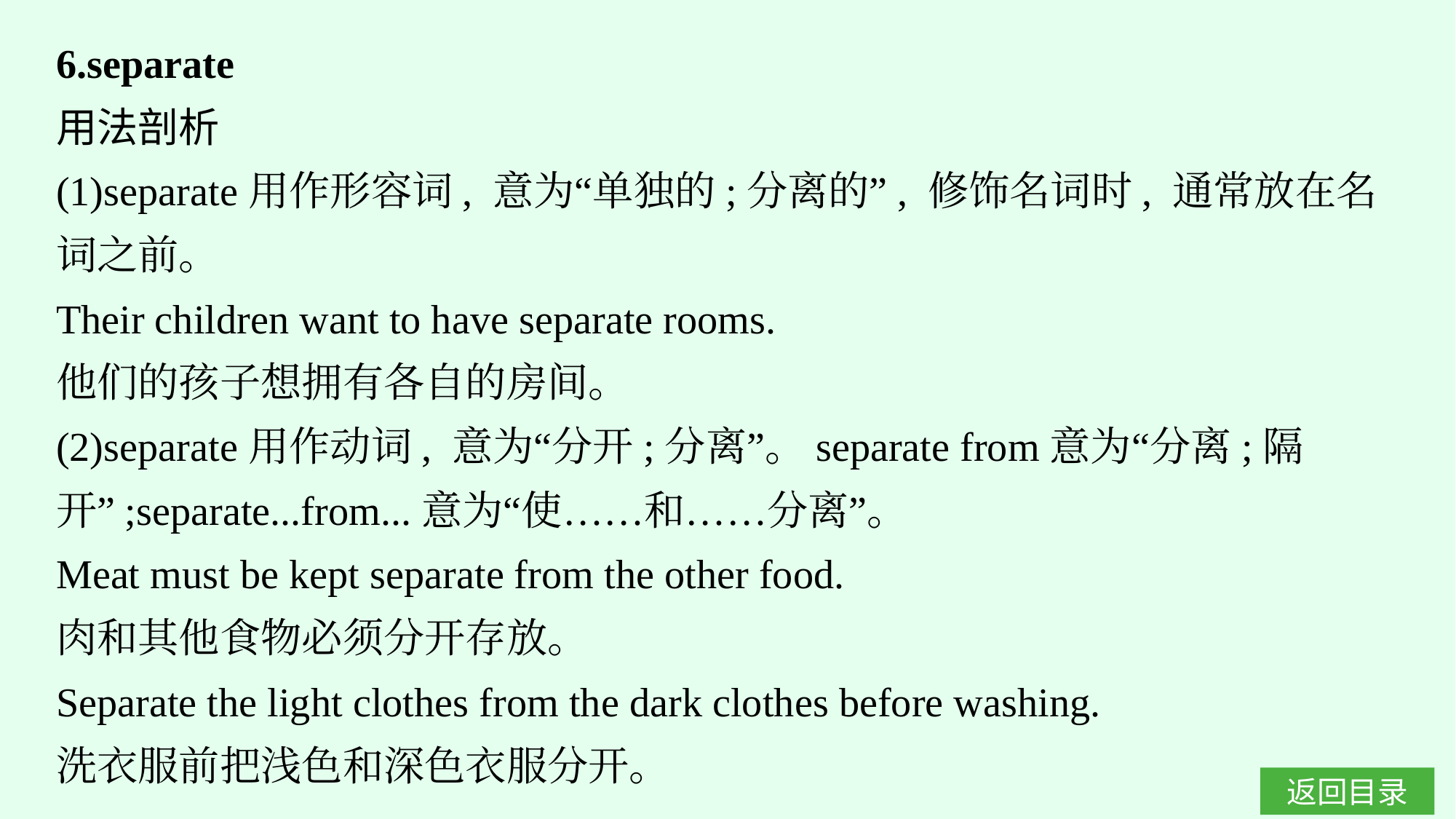

6.separate
用法剖析
(1)separate用作形容词, 意为“单独的;分离的”, 修饰名词时, 通常放在名词之前。
Their children want to have separate rooms.
他们的孩子想拥有各自的房间。
(2)separate用作动词, 意为“分开;分离”。separate from意为“分离;隔开”;separate...from...意为“使……和……分离”。
Meat must be kept separate from the other food.
肉和其他食物必须分开存放。
Separate the light clothes from the dark clothes before washing.
洗衣服前把浅色和深色衣服分开。